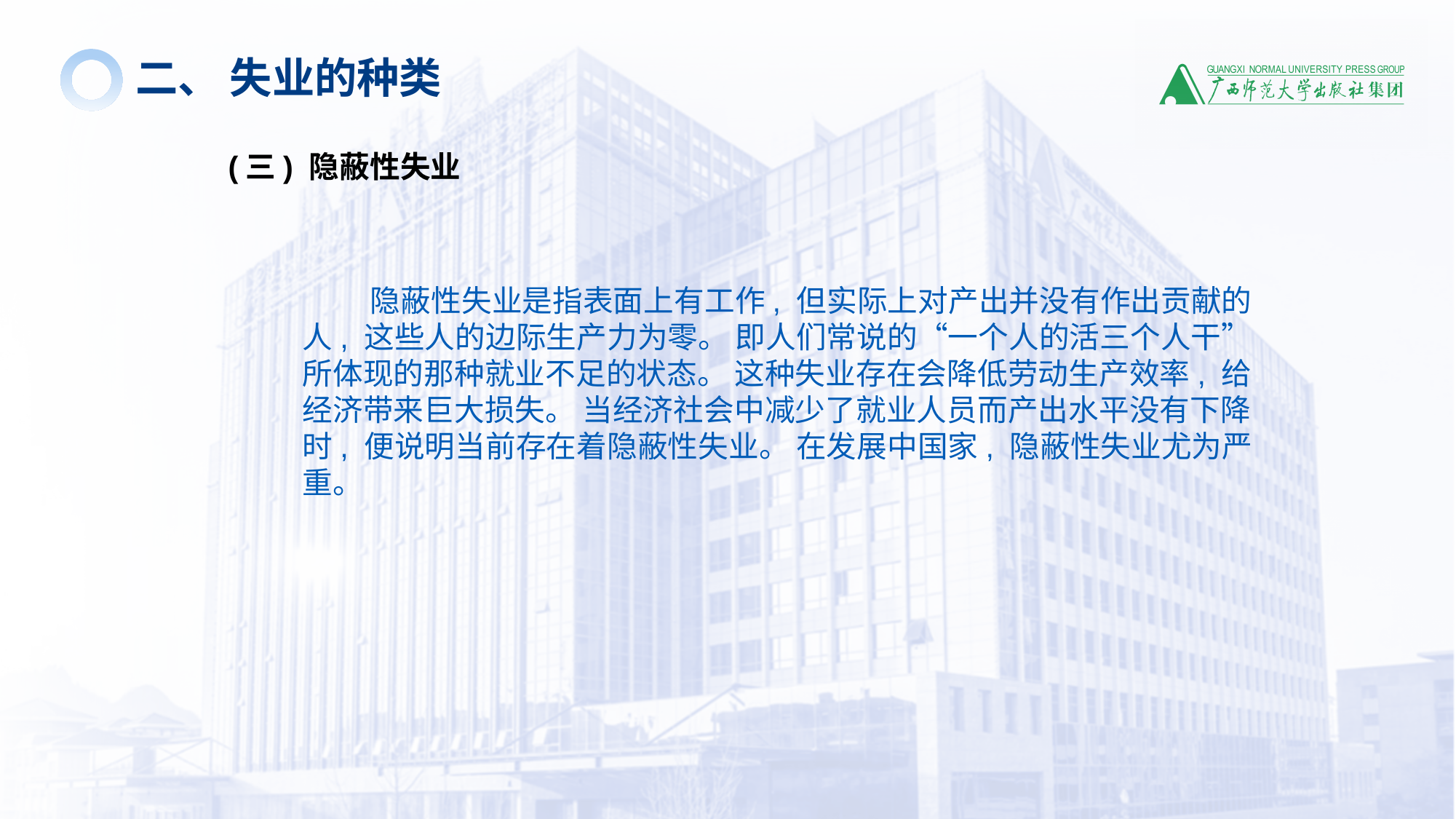

二、 失业的种类

(三) 隐蔽性失业
         隐蔽性失业是指表面上有工作, 但实际上对产出并没有作出贡献的人, 这些人的边际生产力为零。 即人们常说的“一个人的活三个人干”所体现的那种就业不足的状态。 这种失业存在会降低劳动生产效率, 给经济带来巨大损失。 当经济社会中减少了就业人员而产出水平没有下降时, 便说明当前存在着隐蔽性失业。 在发展中国家, 隐蔽性失业尤为严重。